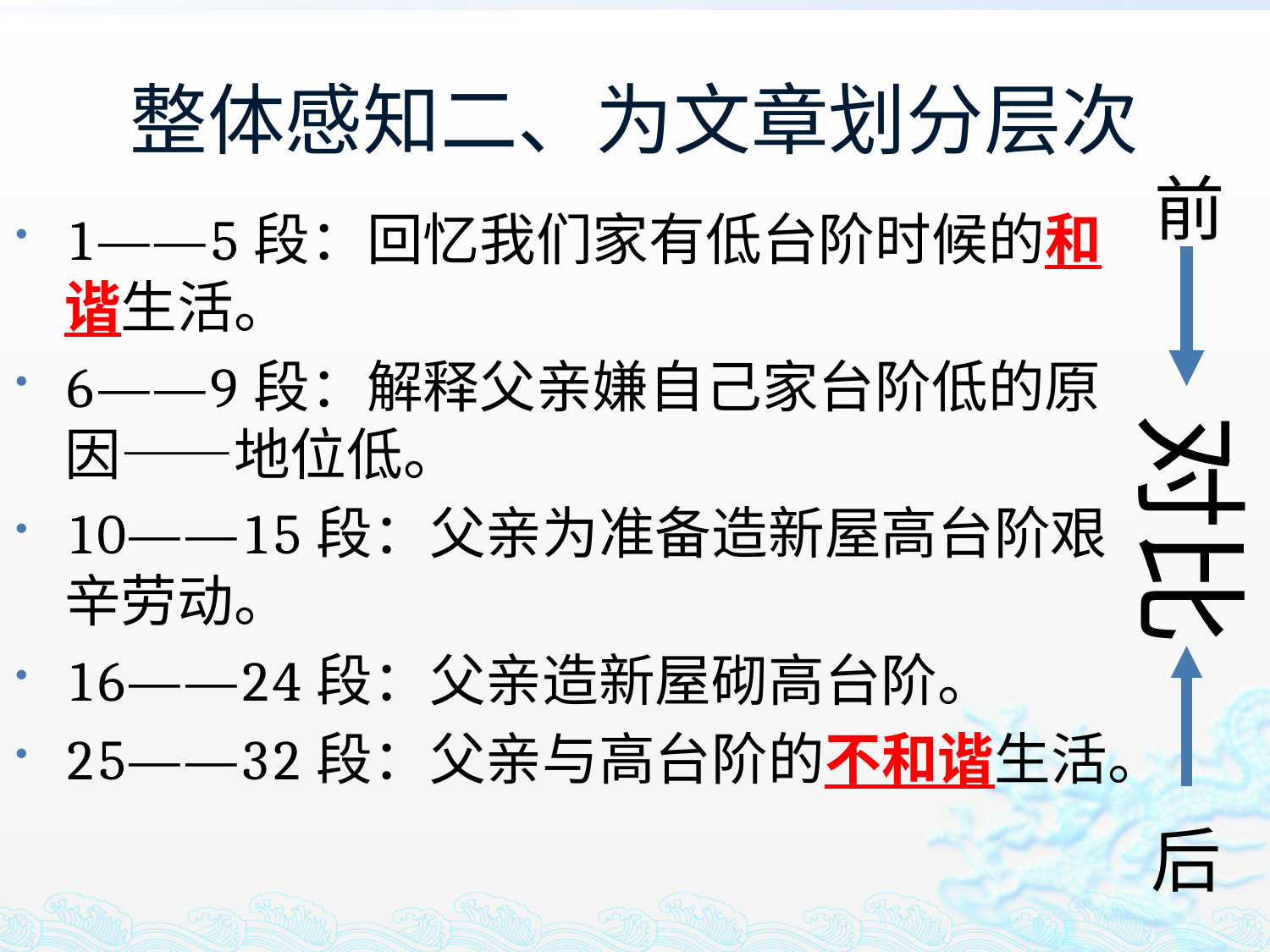

# 整体感知二、为文章划分层次
前
1——5段：回忆我们家有低台阶时候的和谐生活。
6——9段：解释父亲嫌自己家台阶低的原因——地位低。
10——15段：父亲为准备造新屋高台阶艰辛劳动。
16——24段：父亲造新屋砌高台阶。
25——32段：父亲与高台阶的不和谐生活。
对比
后